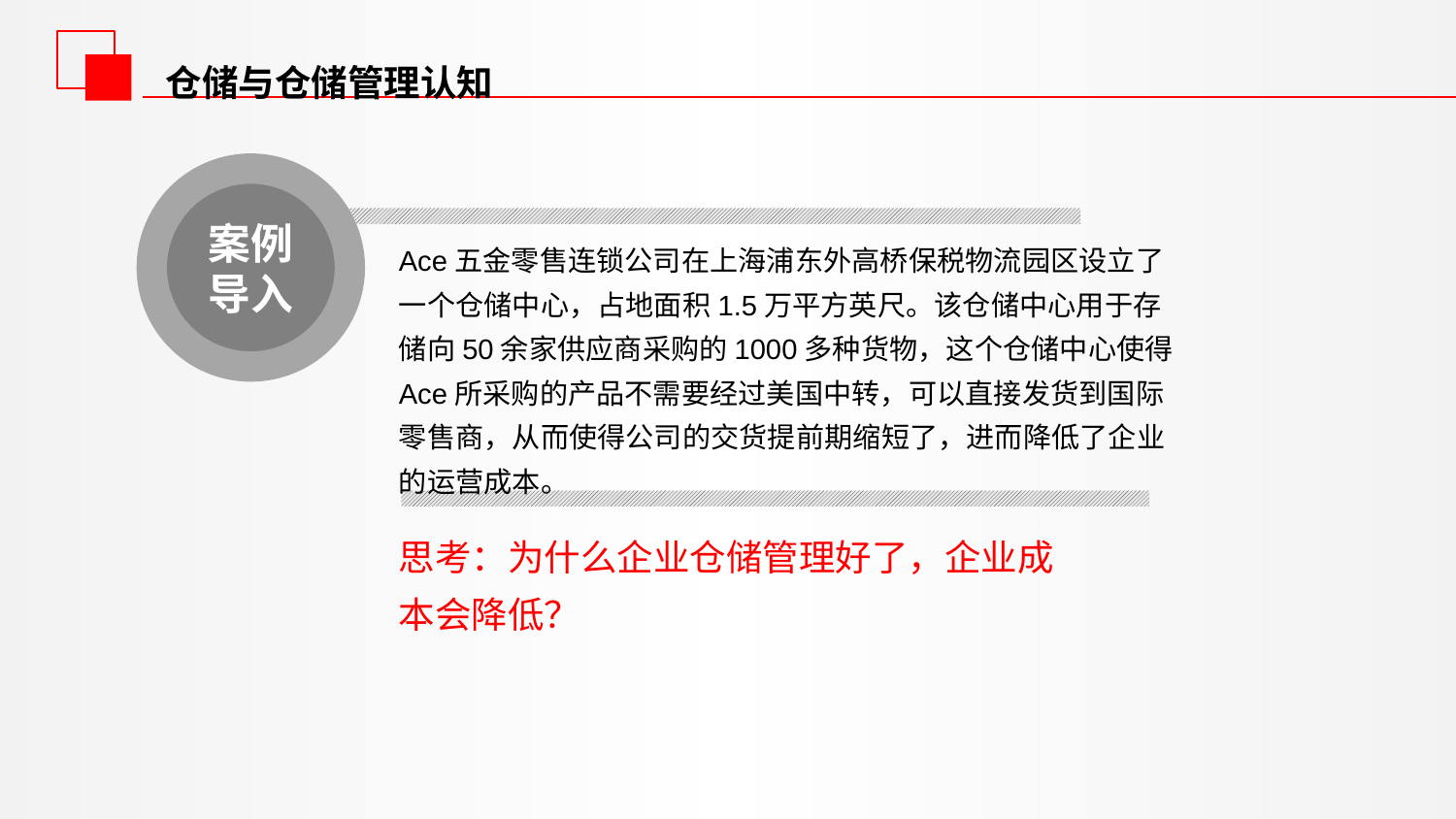

仓储与仓储管理认知
案例导入

Ace五金零售连锁公司在上海浦东外高桥保税物流园区设立了一个仓储中心，占地面积1.5万平方英尺。该仓储中心用于存储向50余家供应商采购的1000多种货物，这个仓储中心使得Ace所采购的产品不需要经过美国中转，可以直接发货到国际零售商，从而使得公司的交货提前期缩短了，进而降低了企业的运营成本。

思考：为什么企业仓储管理好了，企业成本会降低？